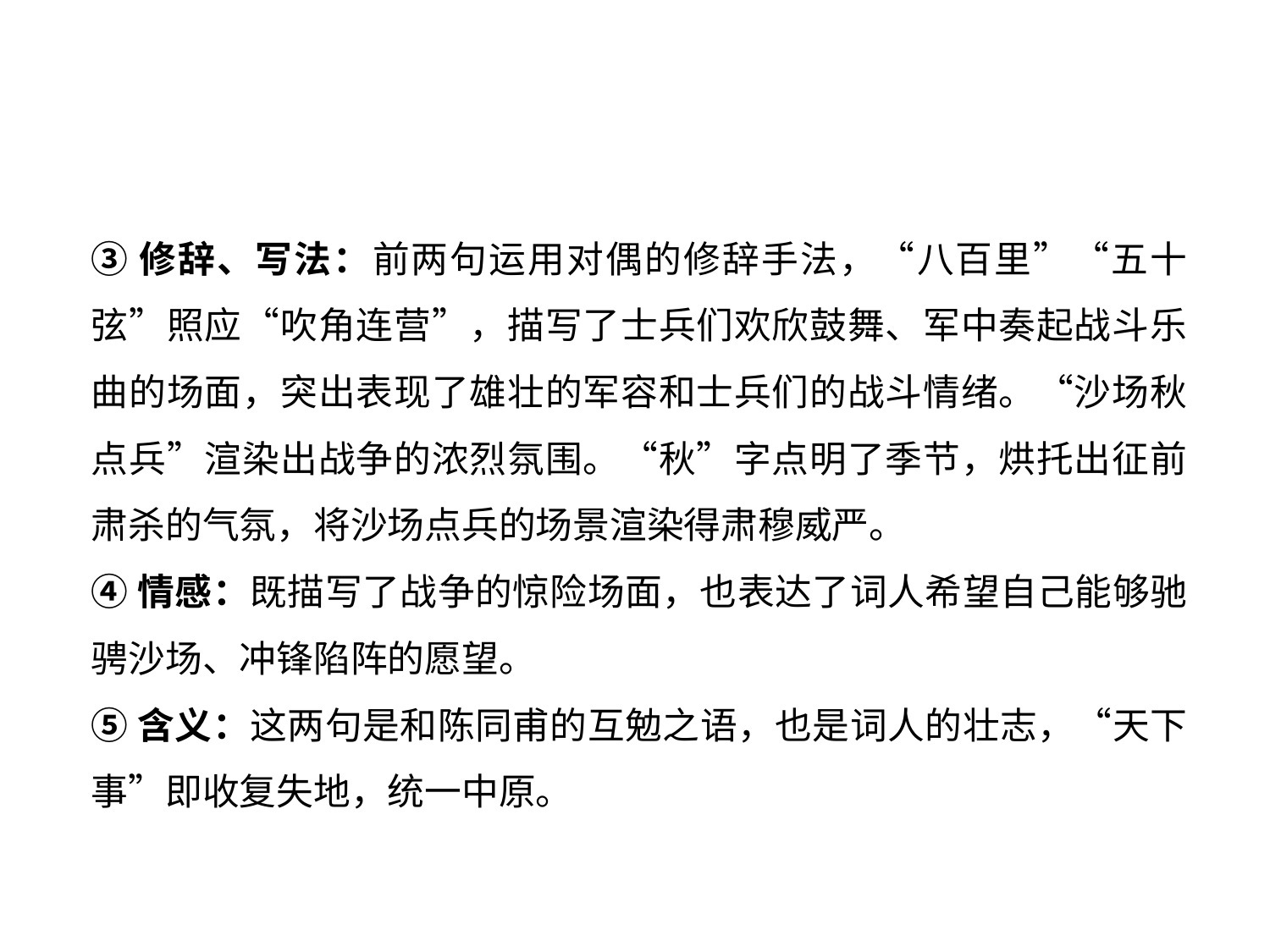

③修辞、写法：前两句运用对偶的修辞手法，“八百里”“五十弦”照应“吹角连营”，描写了士兵们欢欣鼓舞、军中奏起战斗乐曲的场面，突出表现了雄壮的军容和士兵们的战斗情绪。“沙场秋点兵”渲染出战争的浓烈氛围。“秋”字点明了季节，烘托出征前肃杀的气氛，将沙场点兵的场景渲染得肃穆威严。
④情感：既描写了战争的惊险场面，也表达了词人希望自己能够驰骋沙场、冲锋陷阵的愿望。
⑤含义：这两句是和陈同甫的互勉之语，也是词人的壮志，“天下事”即收复失地，统一中原。